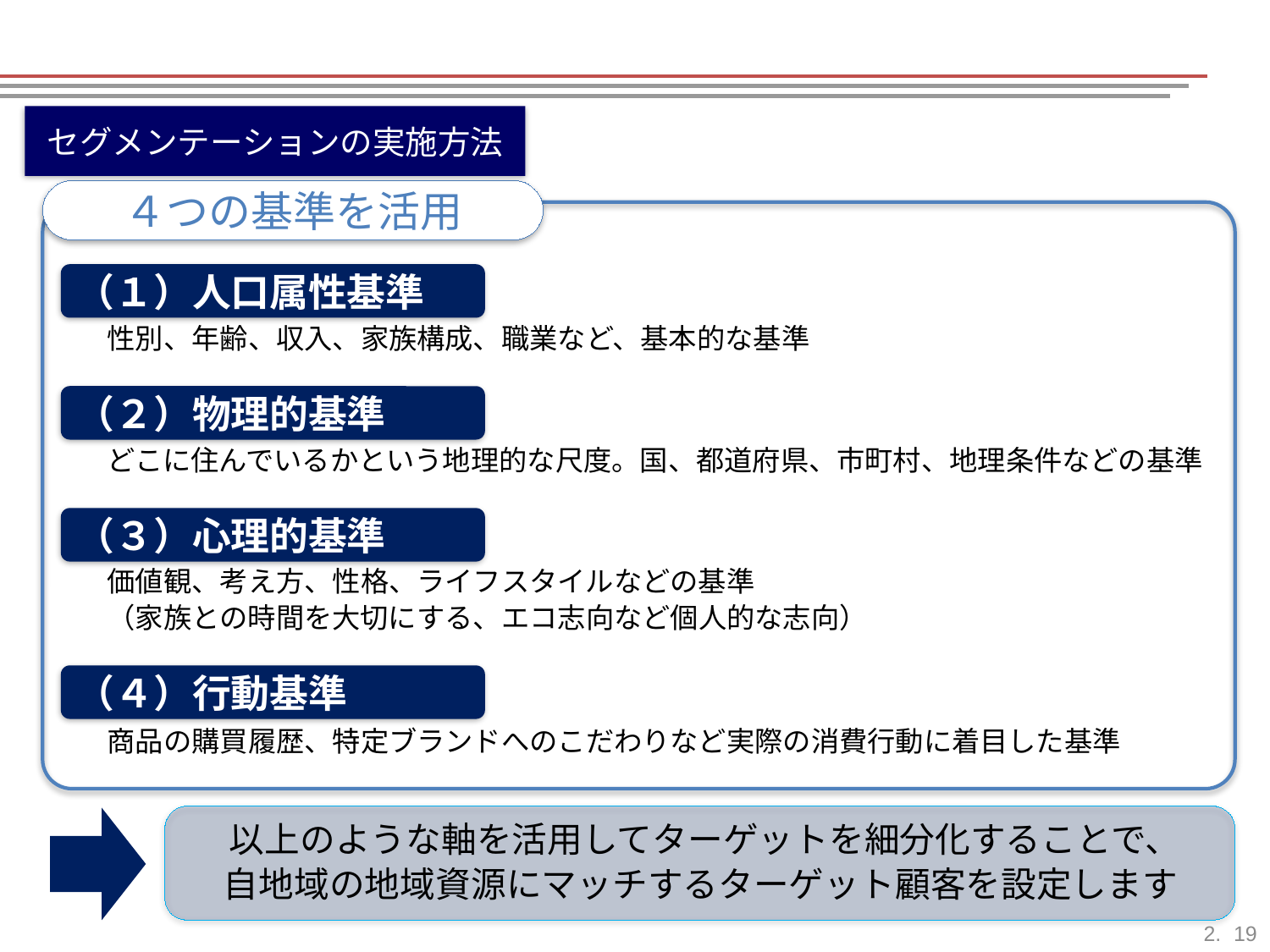

セグメンテーションの実施方法
４つの基準を活用

（１）人口属性基準
性別、年齢、収入、家族構成、職業など、基本的な基準
（２）物理的基準
どこに住んでいるかという地理的な尺度。国、都道府県、市町村、地理条件などの基準
（３）心理的基準
価値観、考え方、性格、ライフスタイルなどの基準
（家族との時間を大切にする、エコ志向など個人的な志向）
（４）行動基準
商品の購買履歴、特定ブランドへのこだわりなど実際の消費行動に着目した基準

以上のような軸を活用してターゲットを細分化することで、
自地域の地域資源にマッチするターゲット顧客を設定します

19